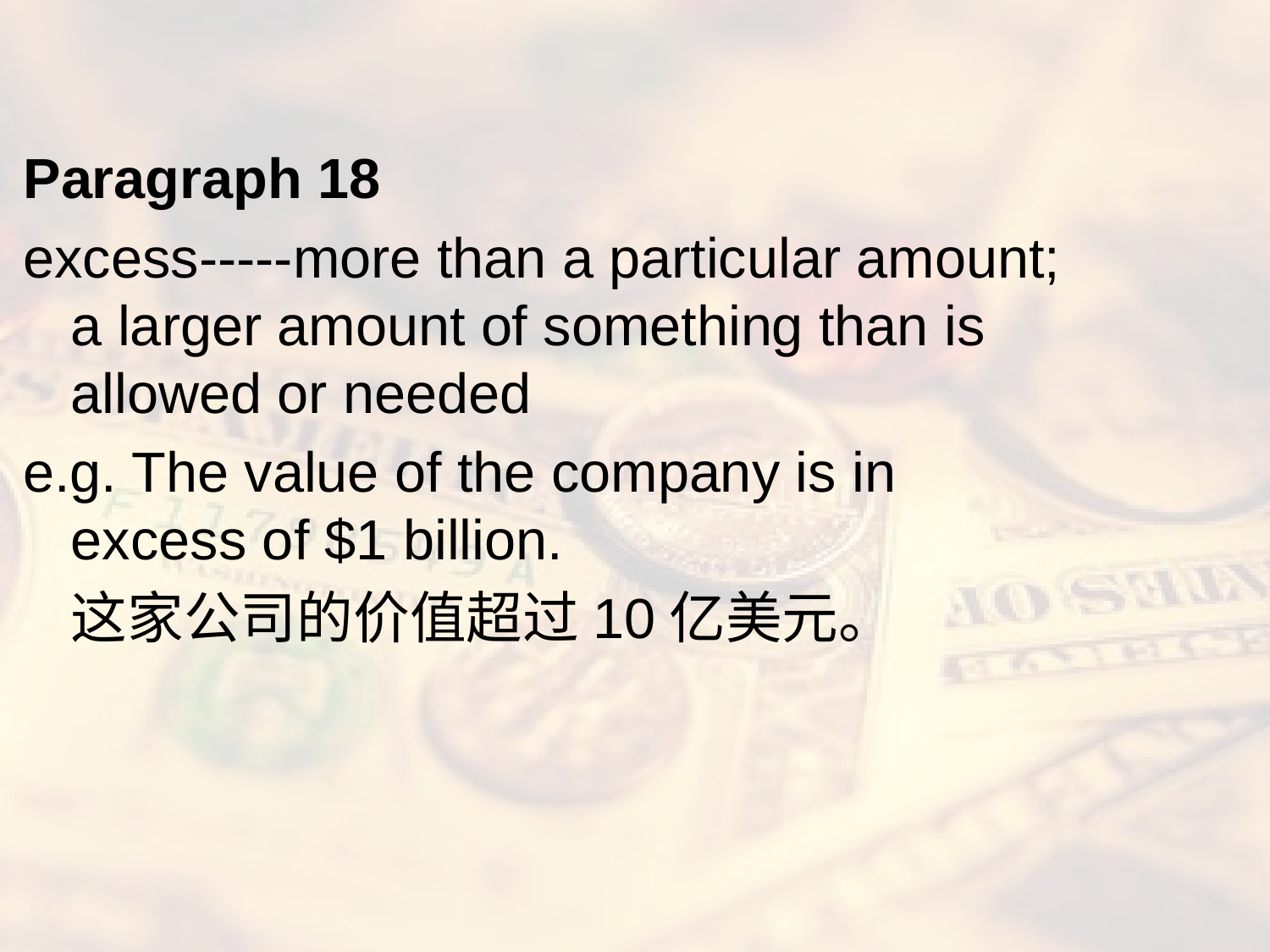

#
Paragraph 18
excess-----more than a particular amount; a larger amount of something than is allowed or needed
e.g. The value of the company is in excess of $1 billion.
	这家公司的价值超过10亿美元。